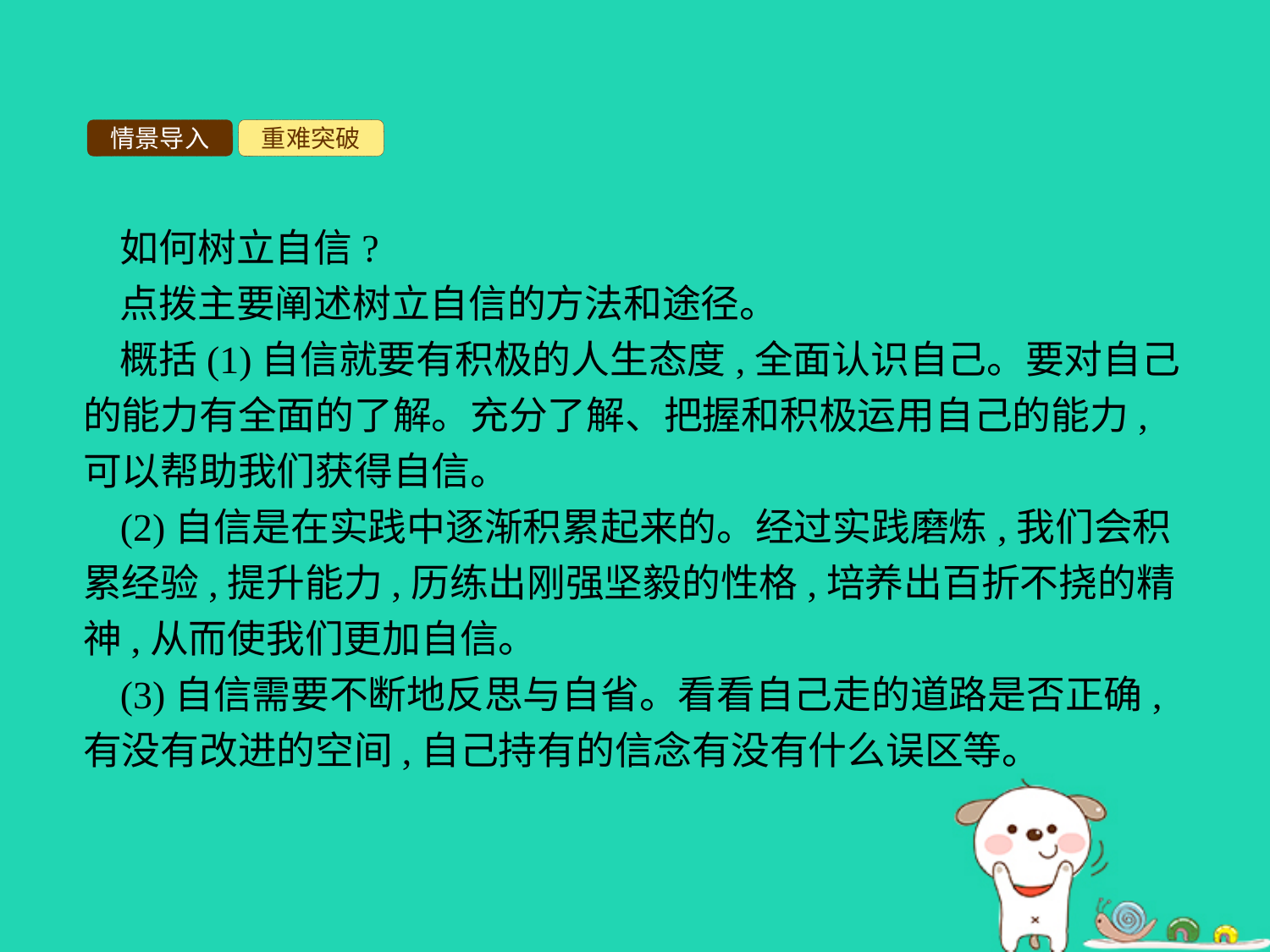

情景导入
重难突破
如何树立自信?
点拨主要阐述树立自信的方法和途径。
概括(1)自信就要有积极的人生态度,全面认识自己。要对自己的能力有全面的了解。充分了解、把握和积极运用自己的能力,可以帮助我们获得自信。
(2)自信是在实践中逐渐积累起来的。经过实践磨炼,我们会积累经验,提升能力,历练出刚强坚毅的性格,培养出百折不挠的精神,从而使我们更加自信。
(3)自信需要不断地反思与自省。看看自己走的道路是否正确,有没有改进的空间,自己持有的信念有没有什么误区等。